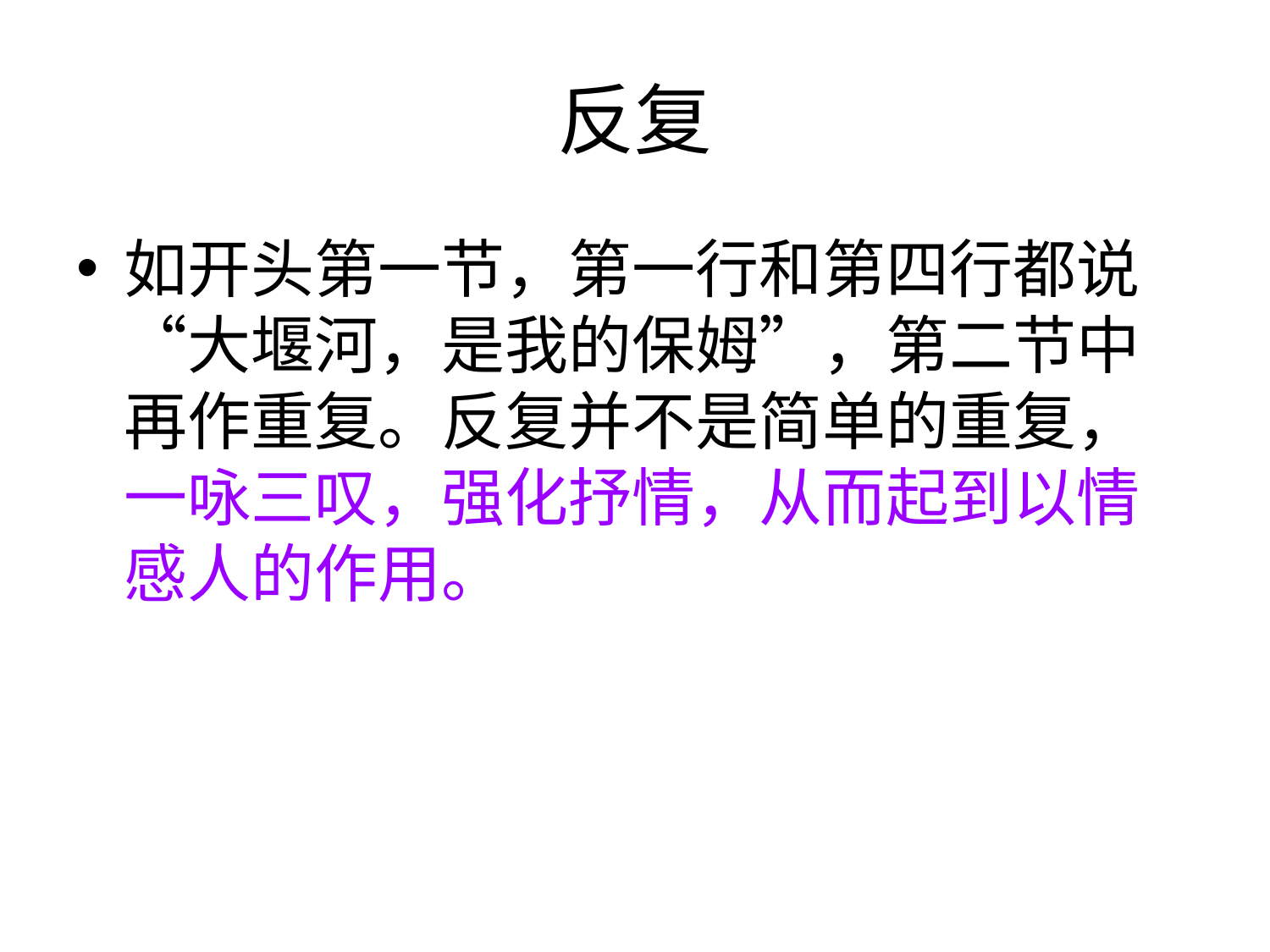

# 反复
如开头第一节，第一行和第四行都说“大堰河，是我的保姆”，第二节中再作重复。反复并不是简单的重复，一咏三叹，强化抒情，从而起到以情感人的作用。